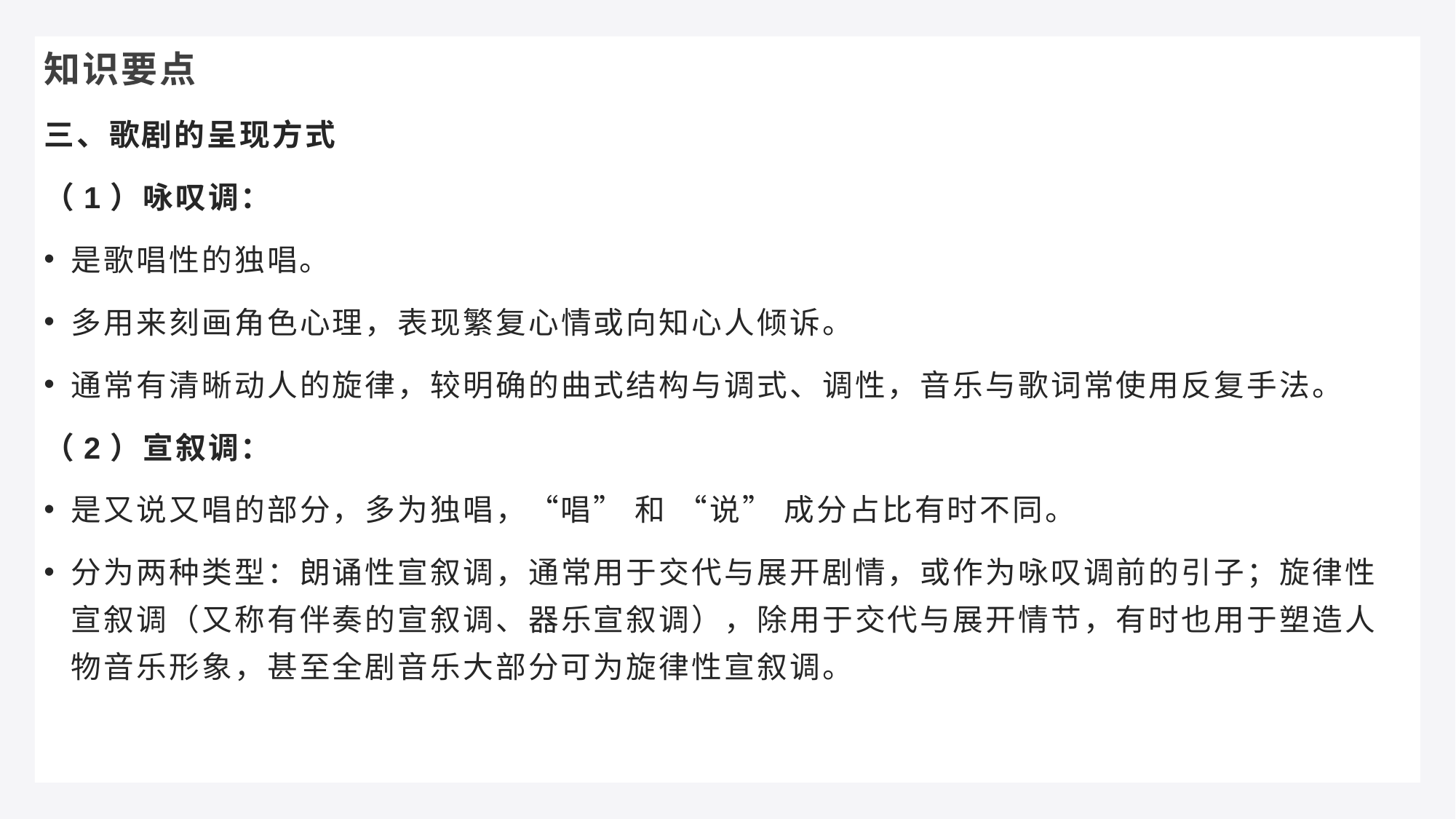

知识要点
三、歌剧的呈现方式
（1）咏叹调：
是歌唱性的独唱。
多用来刻画角色心理，表现繁复心情或向知心人倾诉。
通常有清晰动人的旋律，较明确的曲式结构与调式、调性，音乐与歌词常使用反复手法。
（2）宣叙调：
是又说又唱的部分，多为独唱，“唱” 和 “说” 成分占比有时不同。
分为两种类型：朗诵性宣叙调，通常用于交代与展开剧情，或作为咏叹调前的引子；旋律性宣叙调（又称有伴奏的宣叙调、器乐宣叙调），除用于交代与展开情节，有时也用于塑造人物音乐形象，甚至全剧音乐大部分可为旋律性宣叙调。